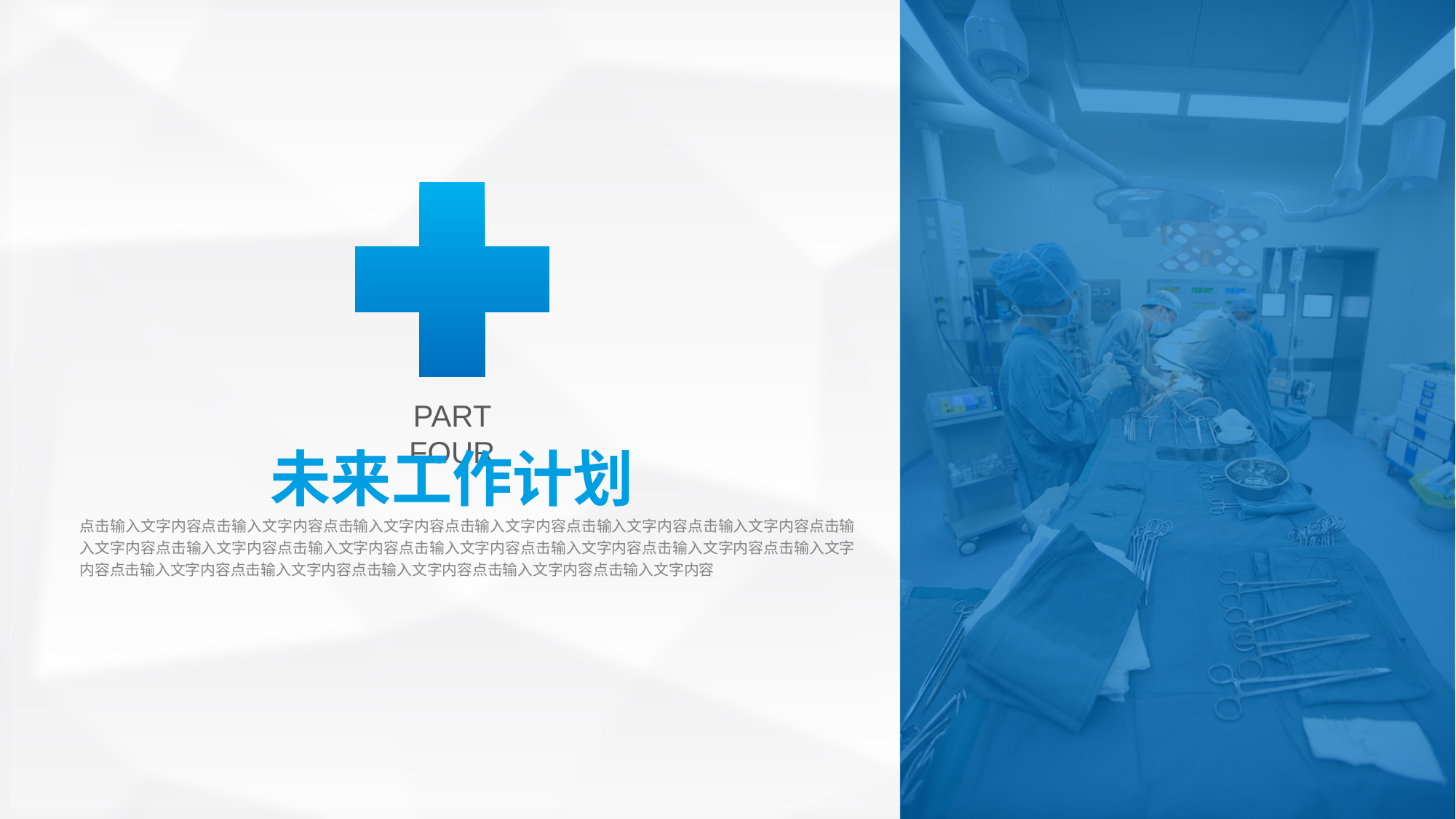

PART FOUR
未来工作计划
点击输入文字内容点击输入文字内容点击输入文字内容点击输入文字内容点击输入文字内容点击输入文字内容点击输入文字内容点击输入文字内容点击输入文字内容点击输入文字内容点击输入文字内容点击输入文字内容点击输入文字内容点击输入文字内容点击输入文字内容点击输入文字内容点击输入文字内容点击输入文字内容